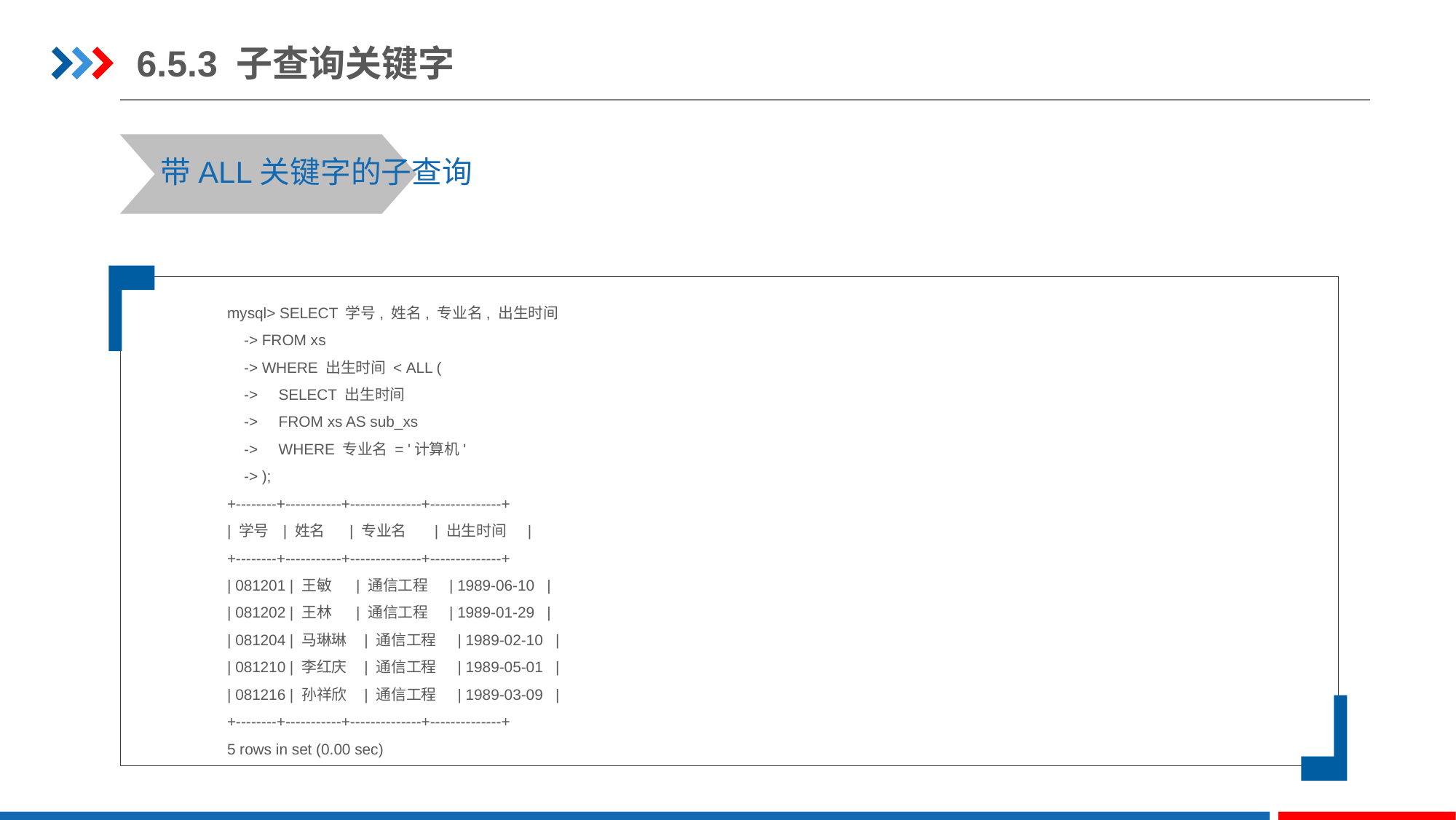

6.5.3 子查询关键字

带ALL关键字的子查询

mysql> SELECT 学号, 姓名, 专业名, 出生时间
    -> FROM xs
    -> WHERE 出生时间 < ALL (
    ->     SELECT 出生时间
    ->     FROM xs AS sub_xs
    ->     WHERE 专业名 = '计算机'
    -> );
+--------+-----------+--------------+--------------+
| 学号   | 姓名      | 专业名       | 出生时间     |
+--------+-----------+--------------+--------------+
| 081201 | 王敏      | 通信工程     | 1989-06-10   |
| 081202 | 王林      | 通信工程     | 1989-01-29   |
| 081204 | 马琳琳    | 通信工程     | 1989-02-10   |
| 081210 | 李红庆    | 通信工程     | 1989-05-01   |
| 081216 | 孙祥欣    | 通信工程     | 1989-03-09   |
+--------+-----------+--------------+--------------+
5 rows in set (0.00 sec)